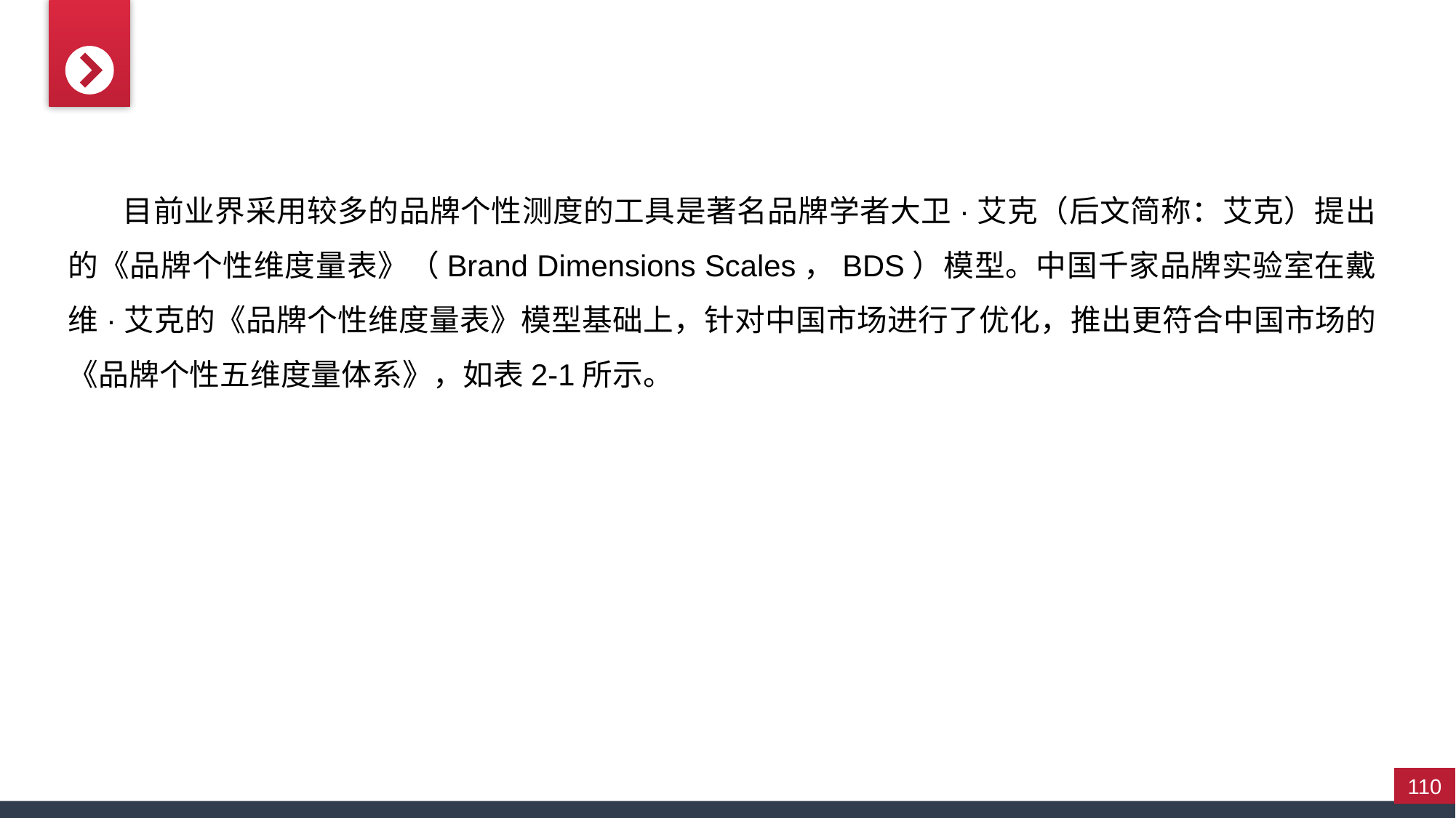

目前业界采用较多的品牌个性测度的工具是著名品牌学者大卫·艾克（后文简称：艾克）提出的《品牌个性维度量表》（Brand Dimensions Scales，BDS）模型。中国千家品牌实验室在戴维·艾克的《品牌个性维度量表》模型基础上，针对中国市场进行了优化，推出更符合中国市场的《品牌个性五维度量体系》，如表2-1所示。